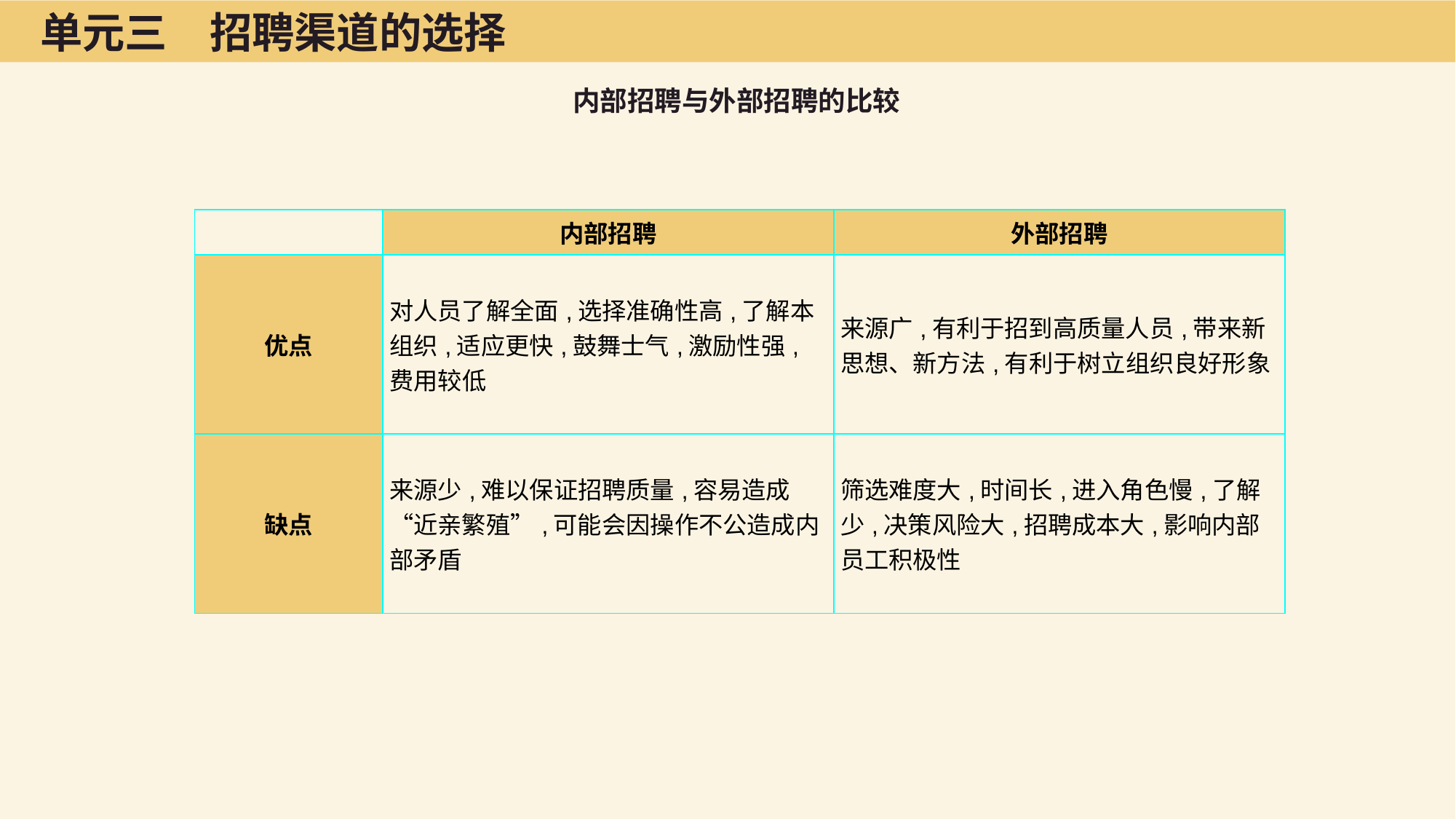

单元三　招聘渠道的选择
内部招聘与外部招聘的比较
|  | 内部招聘 | 外部招聘 |
| --- | --- | --- |
| 优点 | 对人员了解全面,选择准确性高,了解本组织,适应更快,鼓舞士气,激励性强,费用较低 | 来源广,有利于招到高质量人员,带来新思想、新方法,有利于树立组织良好形象 |
| 缺点 | 来源少,难以保证招聘质量,容易造成“近亲繁殖”,可能会因操作不公造成内部矛盾 | 筛选难度大,时间长,进入角色慢,了解少,决策风险大,招聘成本大,影响内部员工积极性 |